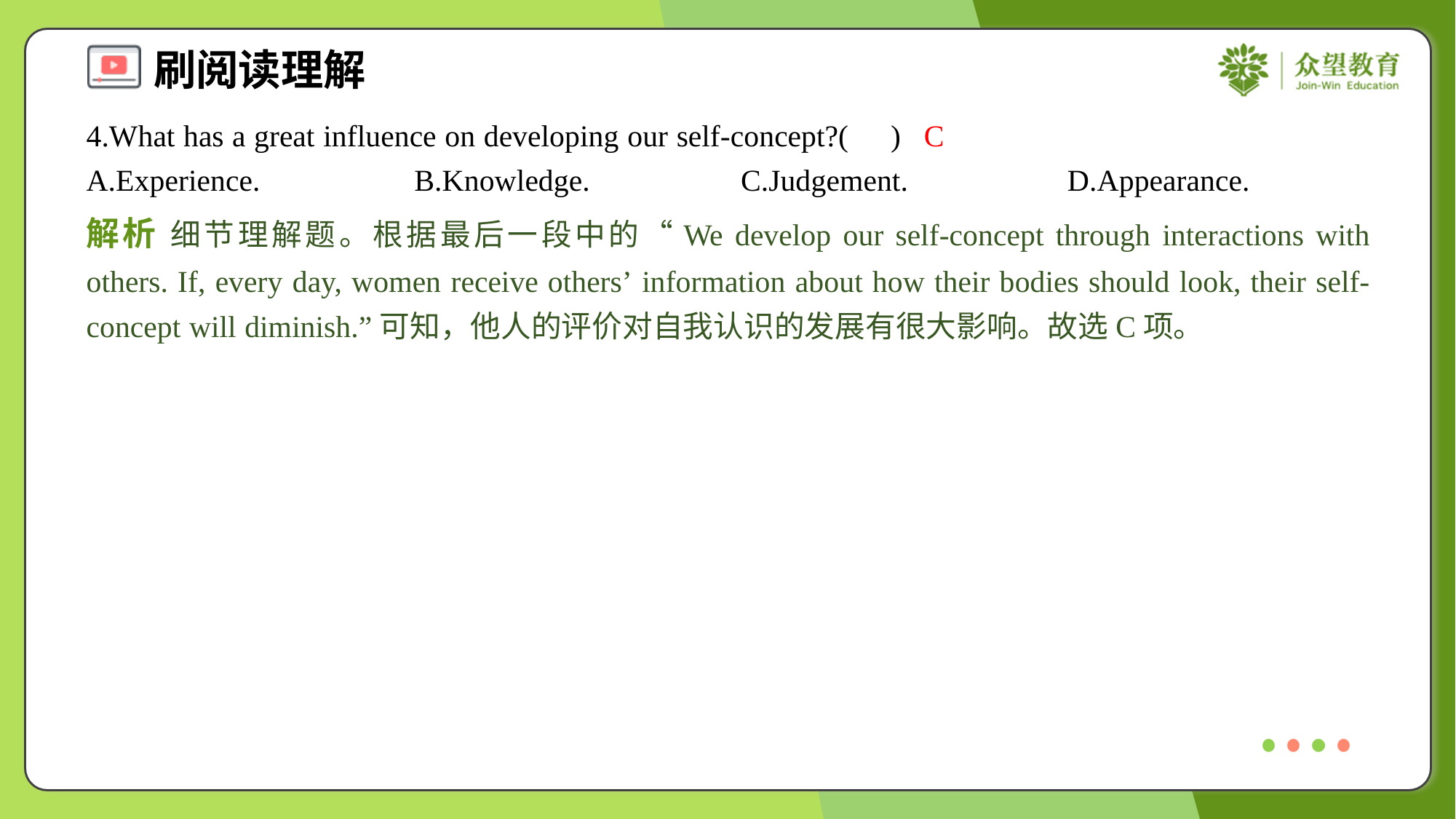

4.What has a great influence on developing our self-concept?(     )
C
A.Experience.	B.Knowledge.	C.Judgement.	D.Appearance.
解析 细节理解题。根据最后一段中的“We develop our self-concept through interactions with others. If, every day, women receive others’ information about how their bodies should look, their self-concept will diminish.”可知，他人的评价对自我认识的发展有很大影响。故选C项。